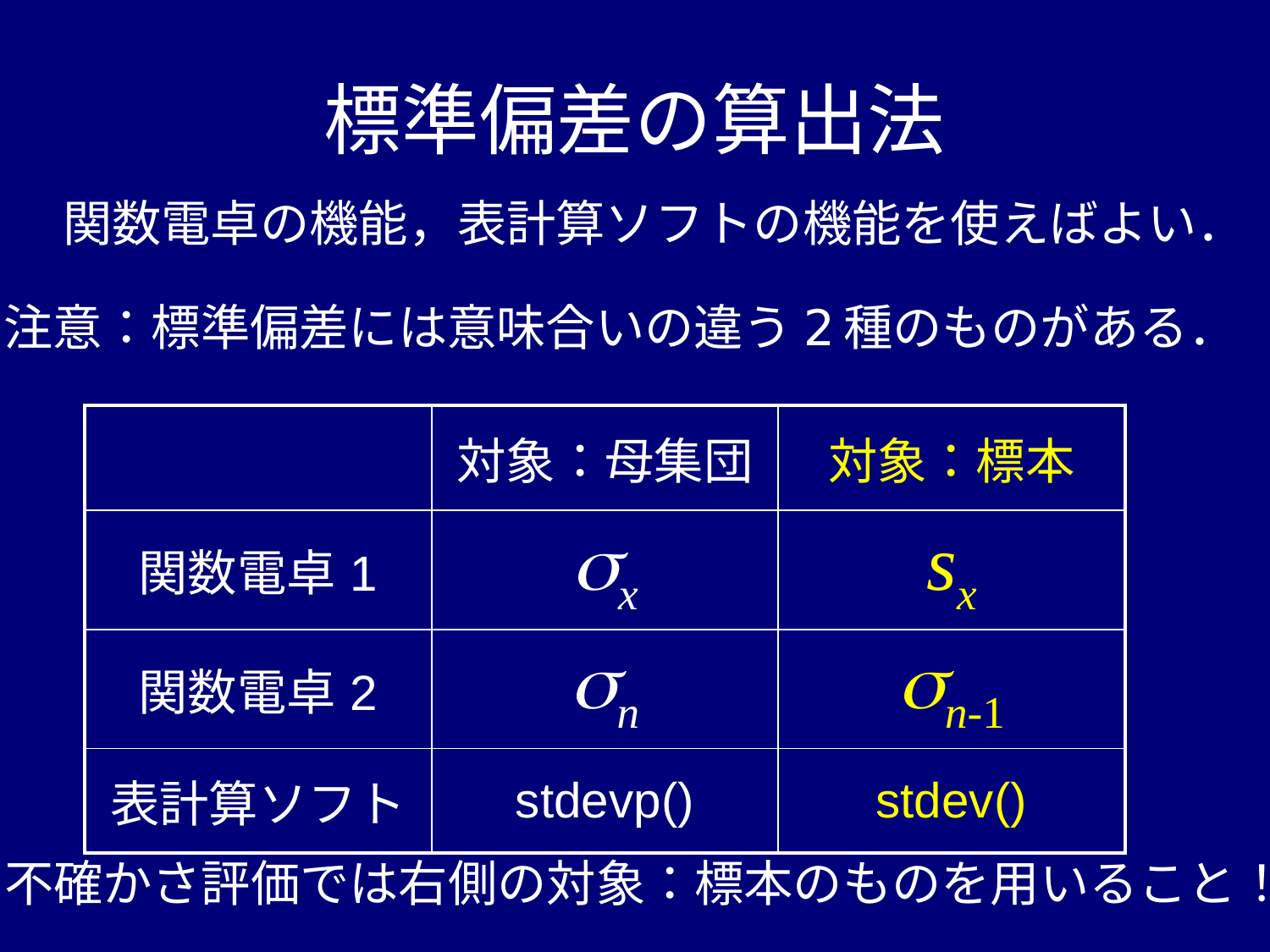

# 標準偏差の算出法
関数電卓の機能，表計算ソフトの機能を使えばよい．
注意：標準偏差には意味合いの違う2種のものがある．
|  | 対象：母集団 | 対象：標本 |
| --- | --- | --- |
| 関数電卓1 | σx | sx |
| 関数電卓2 | σn | σn-1 |
| 表計算ソフト | stdevp() | stdev() |
不確かさ評価では右側の対象：標本のものを用いること！